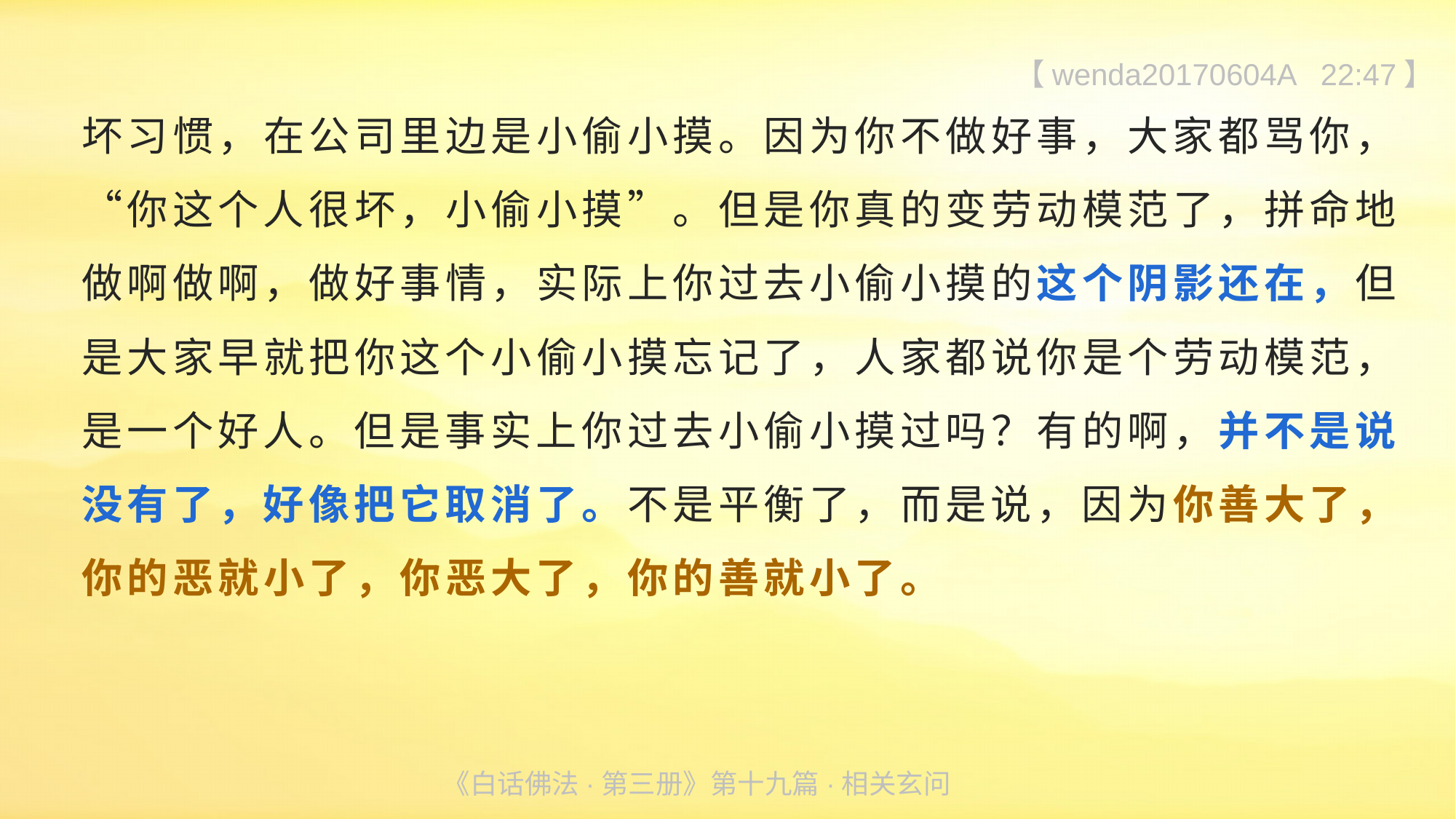

【wenda20170604A   22:47】
坏习惯，在公司里边是小偷小摸。因为你不做好事，大家都骂你，“你这个人很坏，小偷小摸”。但是你真的变劳动模范了，拼命地做啊做啊，做好事情，实际上你过去小偷小摸的这个阴影还在，但是大家早就把你这个小偷小摸忘记了，人家都说你是个劳动模范，是一个好人。但是事实上你过去小偷小摸过吗？有的啊，并不是说没有了，好像把它取消了。不是平衡了，而是说，因为你善大了，你的恶就小了，你恶大了，你的善就小了。
《白话佛法·第三册》第十九篇·相关玄问